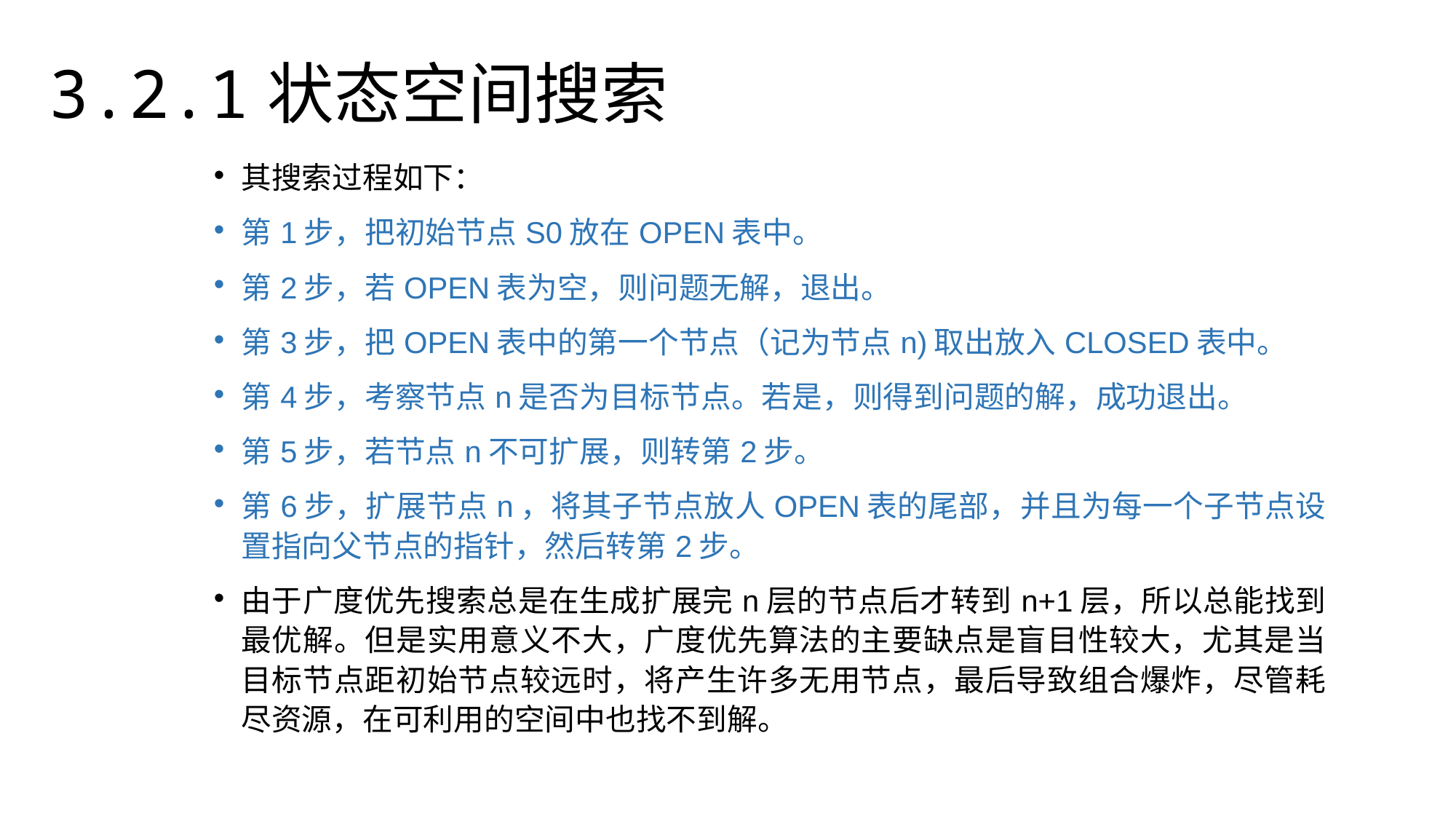

3.2.1状态空间搜索
其搜索过程如下：
第1步，把初始节点S0放在OPEN表中。
第2步，若OPEN表为空，则问题无解，退出。
第3步，把OPEN表中的第一个节点（记为节点n)取出放入CLOSED表中。
第4步，考察节点n是否为目标节点。若是，则得到问题的解，成功退出。
第5步，若节点n不可扩展，则转第2步。
第6步，扩展节点n，将其子节点放人OPEN表的尾部，并且为每一个子节点设置指向父节点的指针，然后转第2步。
由于广度优先搜索总是在生成扩展完n层的节点后才转到n+1层，所以总能找到最优解。但是实用意义不大，广度优先算法的主要缺点是盲目性较大，尤其是当目标节点距初始节点较远时，将产生许多无用节点，最后导致组合爆炸，尽管耗尽资源，在可利用的空间中也找不到解。